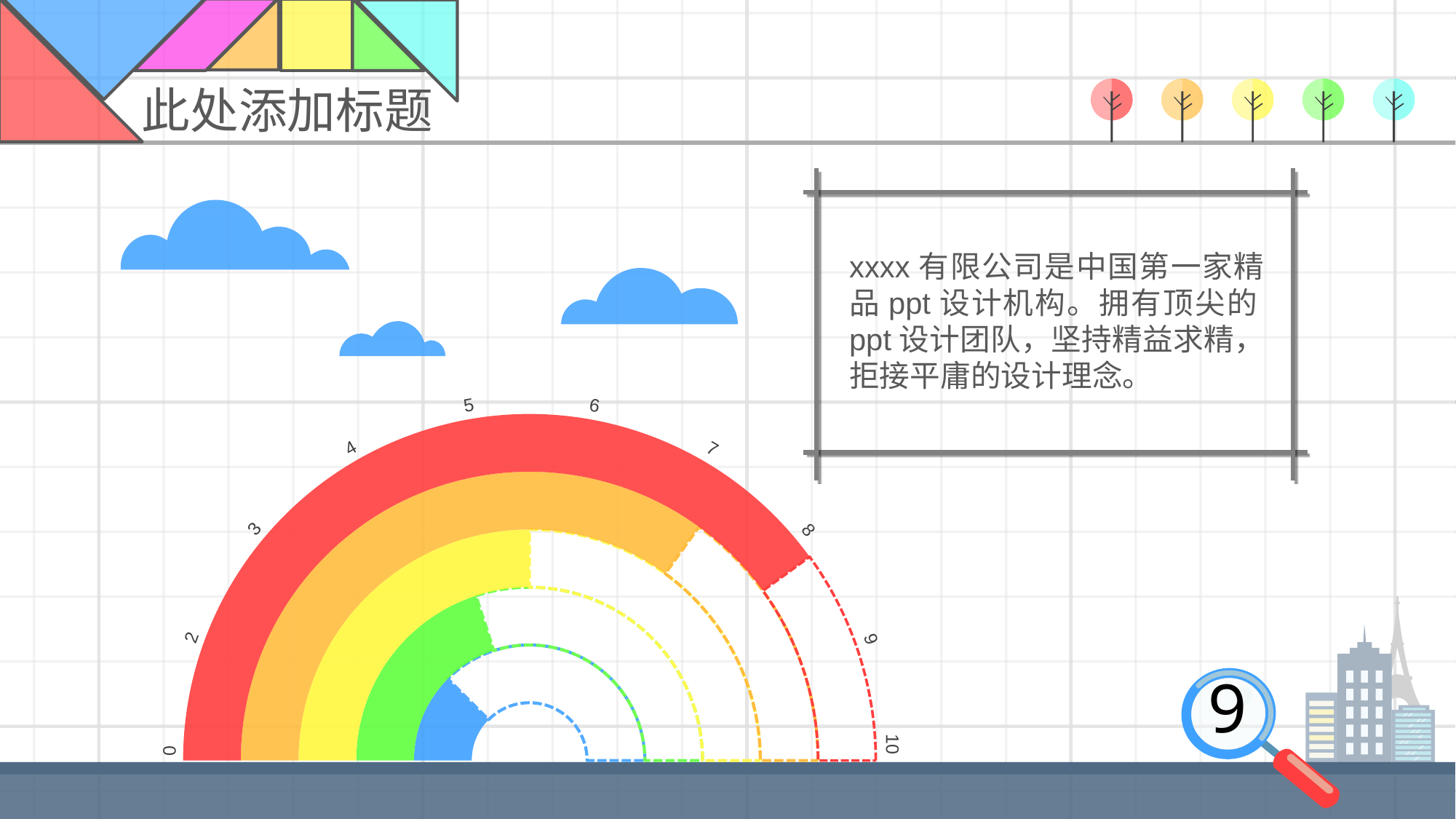

此处添加标题

xxxx有限公司是中国第一家精品ppt设计机构。拥有顶尖的ppt设计团队，坚持精益求精，拒接平庸的设计理念。

5
6
4
7
3
8
2
9
10
0

### Chart

| Category | 一 | 二 | 三 | 四 | 五 |
|---|---|---|---|---|---|
| A | 0.25 | 0.4 | 0.5 | 0.7 | 0.8 |
| B | 0.75 | 0.6 | 0.5 | 0.3 | 0.2 |
| C | 1.0 | 1.0 | 1.0 | 1.0 | 1.0 |
9